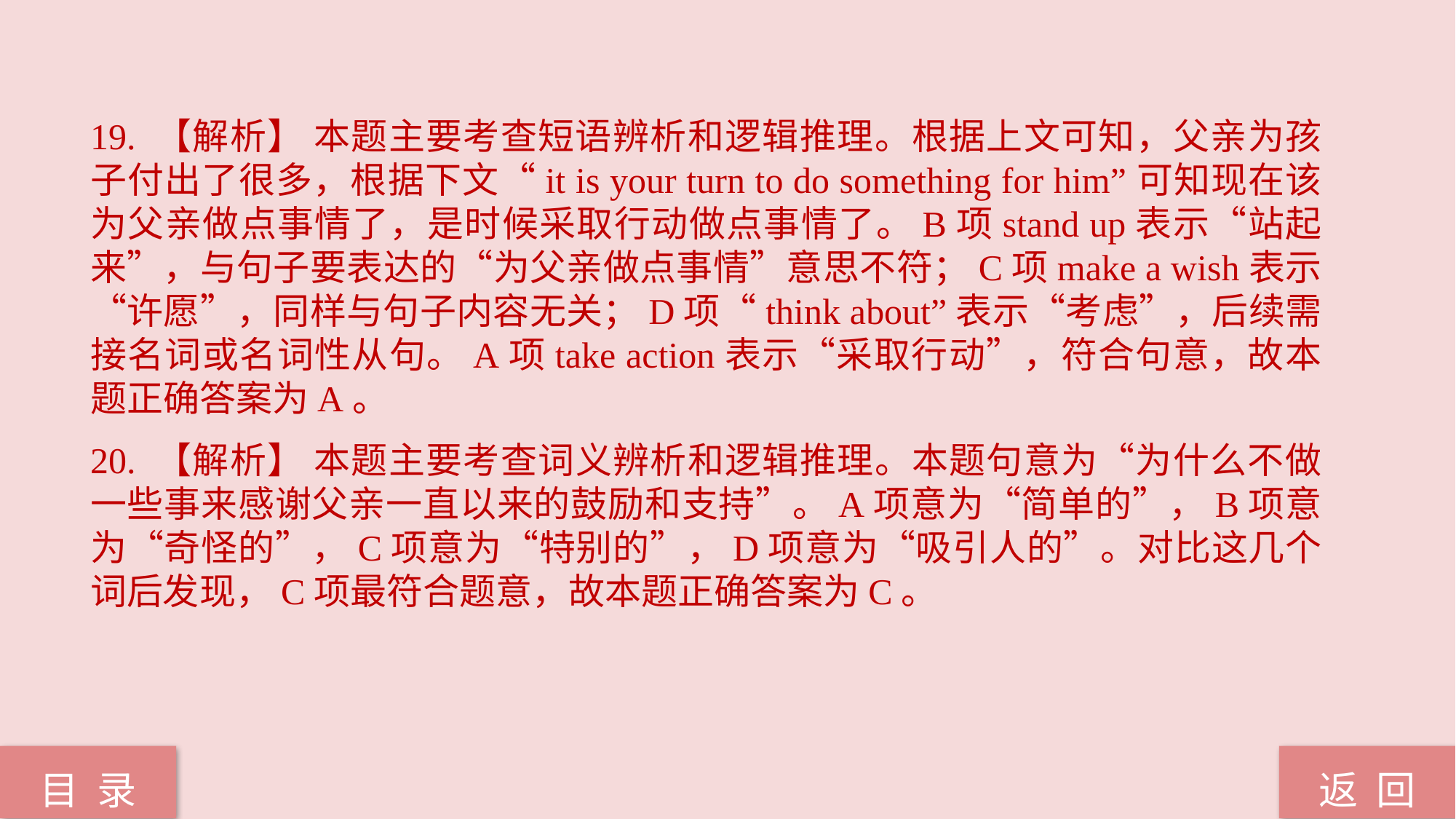

19. 【解析】 本题主要考查短语辨析和逻辑推理。根据上文可知，父亲为孩子付出了很多，根据下文“it is your turn to do something for him”可知现在该为父亲做点事情了，是时候采取行动做点事情了。B项stand up表示“站起来”，与句子要表达的“为父亲做点事情”意思不符；C项make a wish表示“许愿”，同样与句子内容无关；D项“think about”表示“考虑”，后续需接名词或名词性从句。A项take action表示“采取行动”，符合句意，故本题正确答案为A。
20. 【解析】 本题主要考查词义辨析和逻辑推理。本题句意为“为什么不做一些事来感谢父亲一直以来的鼓励和支持”。A项意为“简单的”，B项意为“奇怪的”，C项意为“特别的”，D项意为“吸引人的”。对比这几个词后发现，C项最符合题意，故本题正确答案为C。
返  回